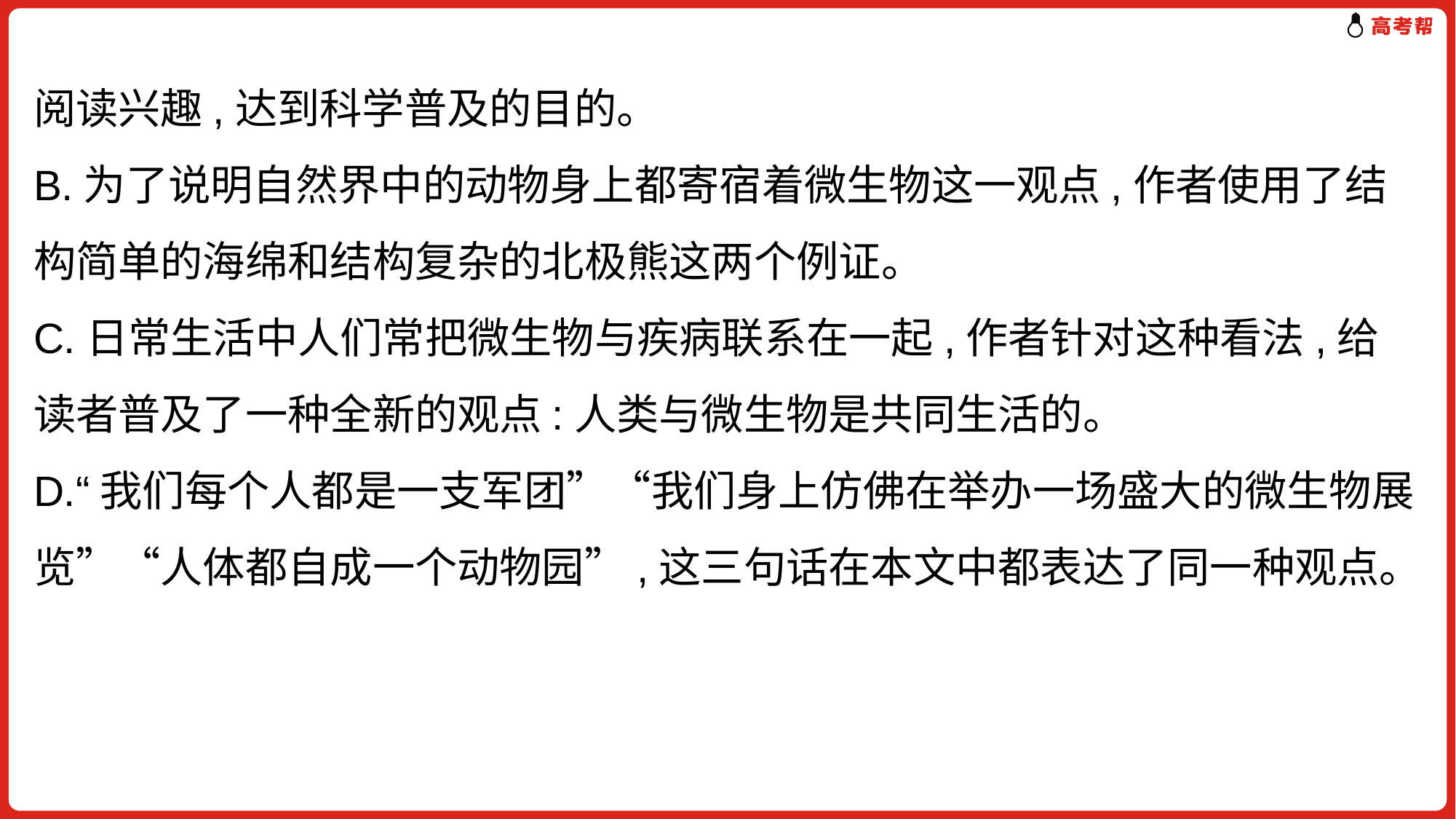

阅读兴趣,达到科学普及的目的。
B.为了说明自然界中的动物身上都寄宿着微生物这一观点,作者使用了结构简单的海绵和结构复杂的北极熊这两个例证。
C.日常生活中人们常把微生物与疾病联系在一起,作者针对这种看法,给读者普及了一种全新的观点:人类与微生物是共同生活的。
D.“我们每个人都是一支军团”“我们身上仿佛在举办一场盛大的微生物展览”“人体都自成一个动物园”,这三句话在本文中都表达了同一种观点。